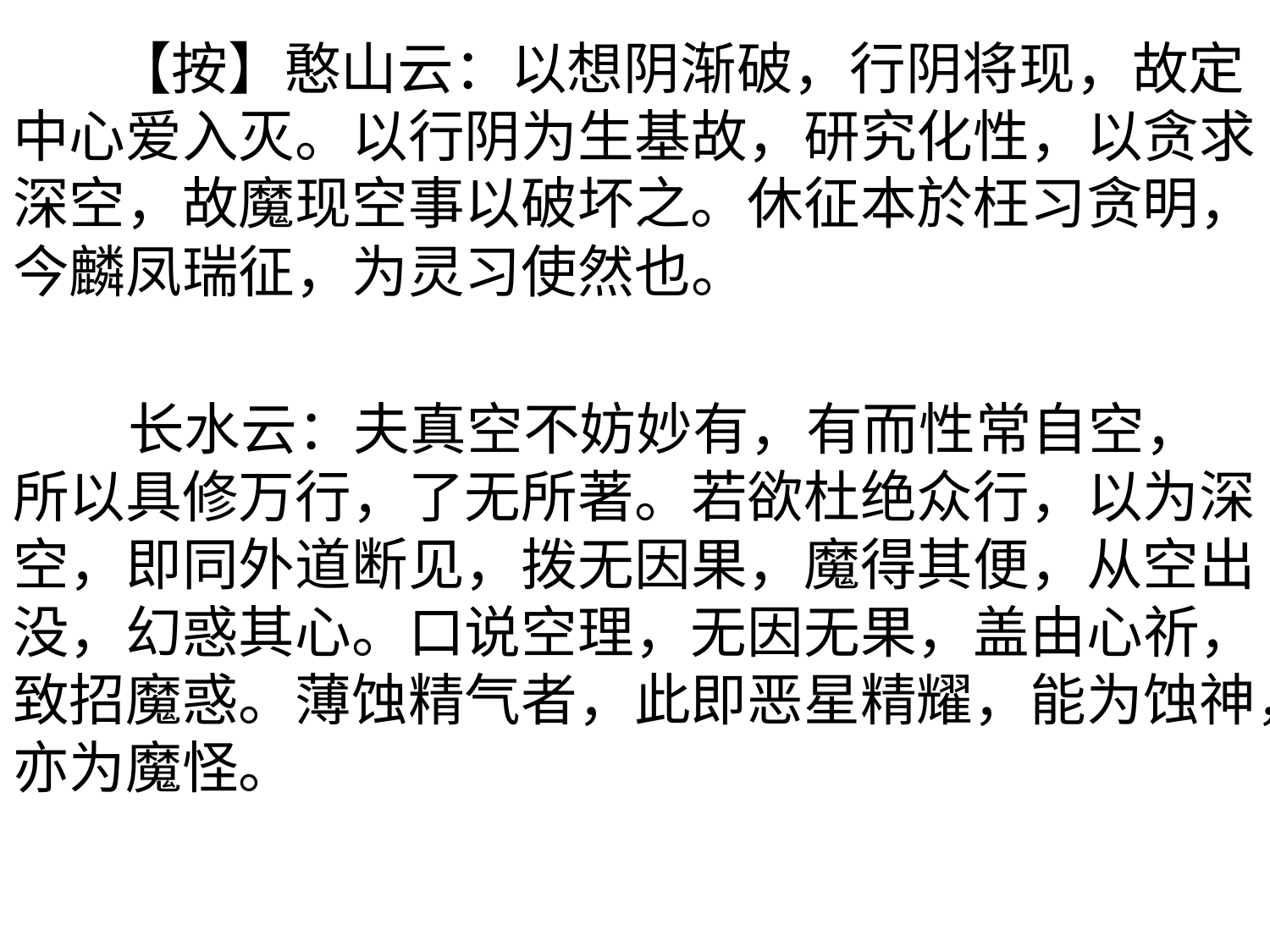

【按】憨山云：以想阴渐破，行阴将现，故定中心爱入灭。以行阴为生基故，研究化性，以贪求深空，故魔现空事以破坏之。休征本於枉习贪明，今麟凤瑞征，为灵习使然也。

        长水云：夫真空不妨妙有，有而性常自空，所以具修万行，了无所著。若欲杜绝众行，以为深空，即同外道断见，拨无因果，魔得其便，从空出没，幻惑其心。口说空理，无因无果，盖由心祈，致招魔惑。薄蚀精气者，此即恶星精耀，能为蚀神，亦为魔怪。